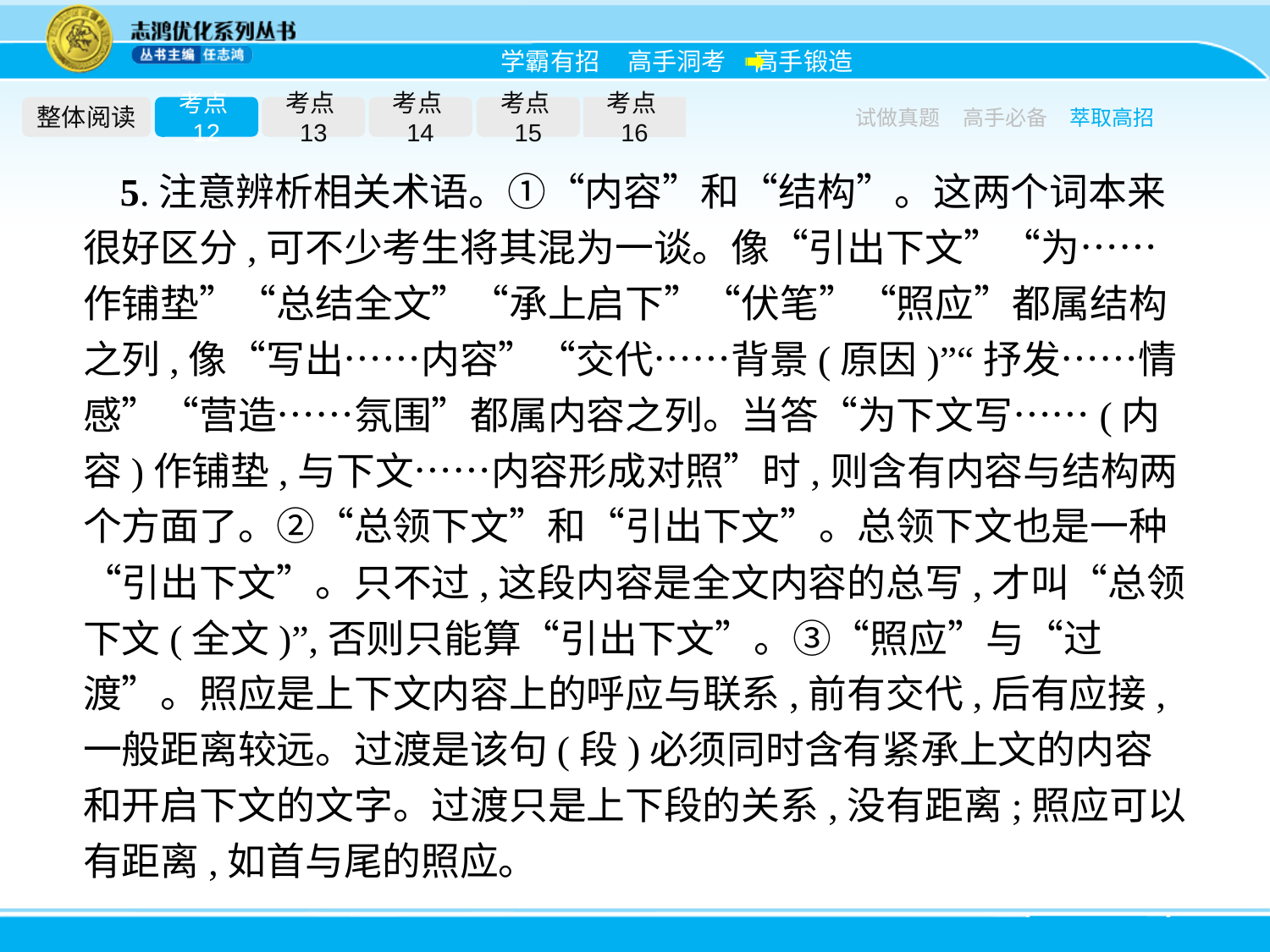

整体阅读
考点12
考点13
考点14
考点15
考点16
试做真题
高手必备
萃取高招
5.注意辨析相关术语。①“内容”和“结构”。这两个词本来很好区分,可不少考生将其混为一谈。像“引出下文”“为……作铺垫”“总结全文”“承上启下”“伏笔”“照应”都属结构之列,像“写出……内容”“交代……背景(原因)”“抒发……情感”“营造……氛围”都属内容之列。当答“为下文写……(内容)作铺垫,与下文……内容形成对照”时,则含有内容与结构两个方面了。②“总领下文”和“引出下文”。总领下文也是一种“引出下文”。只不过,这段内容是全文内容的总写,才叫“总领下文(全文)”,否则只能算“引出下文”。③“照应”与“过渡”。照应是上下文内容上的呼应与联系,前有交代,后有应接,一般距离较远。过渡是该句(段)必须同时含有紧承上文的内容和开启下文的文字。过渡只是上下段的关系,没有距离;照应可以有距离,如首与尾的照应。